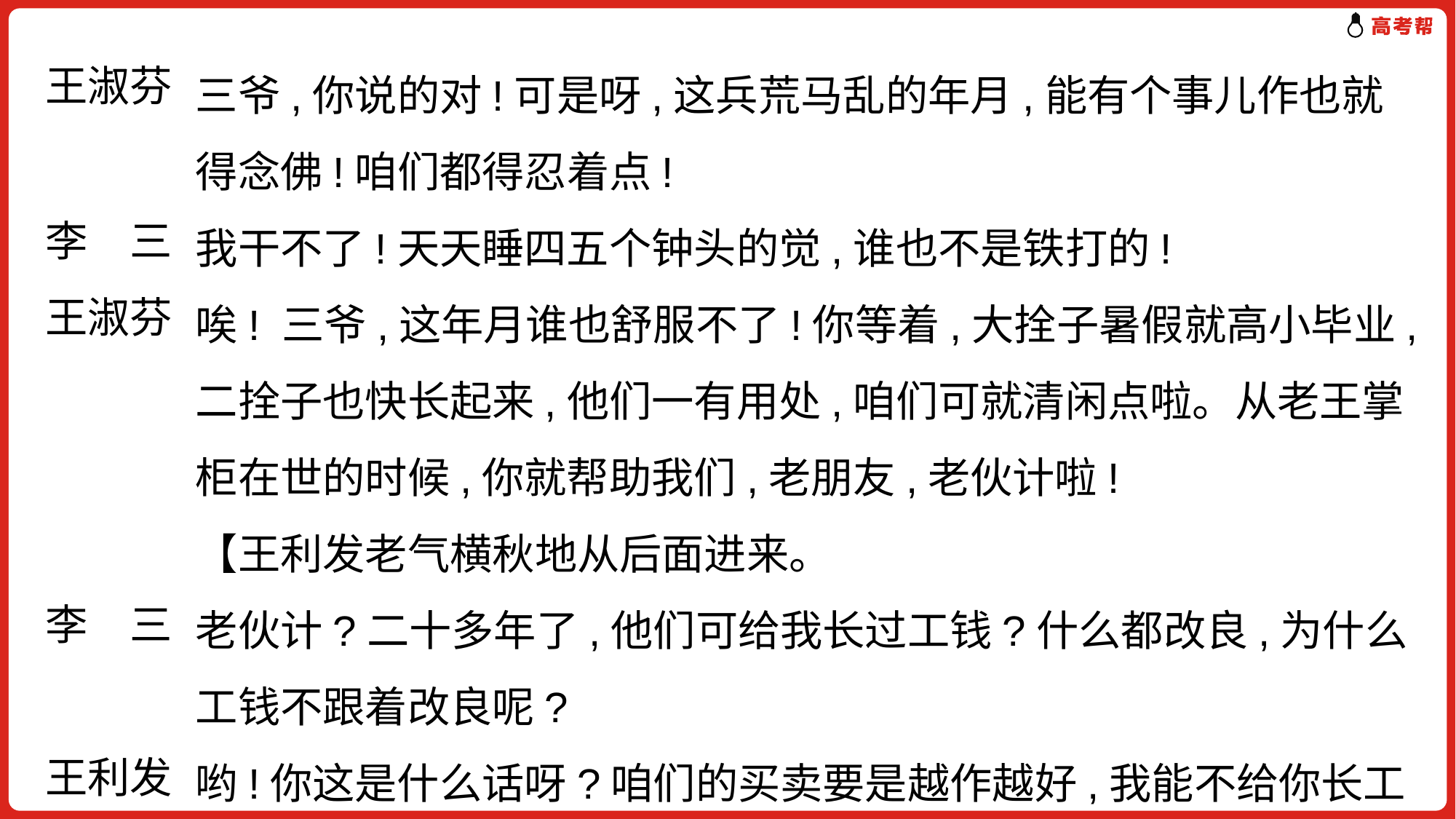

三爷,你说的对!可是呀,这兵荒马乱的年月,能有个事儿作也就得念佛!咱们都得忍着点!
我干不了!天天睡四五个钟头的觉,谁也不是铁打的!
唉! 三爷,这年月谁也舒服不了!你等着,大拴子暑假就高小毕业,二拴子也快长起来,他们一有用处,咱们可就清闲点啦。从老王掌柜在世的时候,你就帮助我们,老朋友,老伙计啦!
【王利发老气横秋地从后面进来。
老伙计?二十多年了,他们可给我长过工钱?什么都改良,为什么工钱不跟着改良呢?
哟!你这是什么话呀?咱们的买卖要是越作越好,我能不给你长工钱
王淑芬
李　三
王淑芬
李　三
王利发